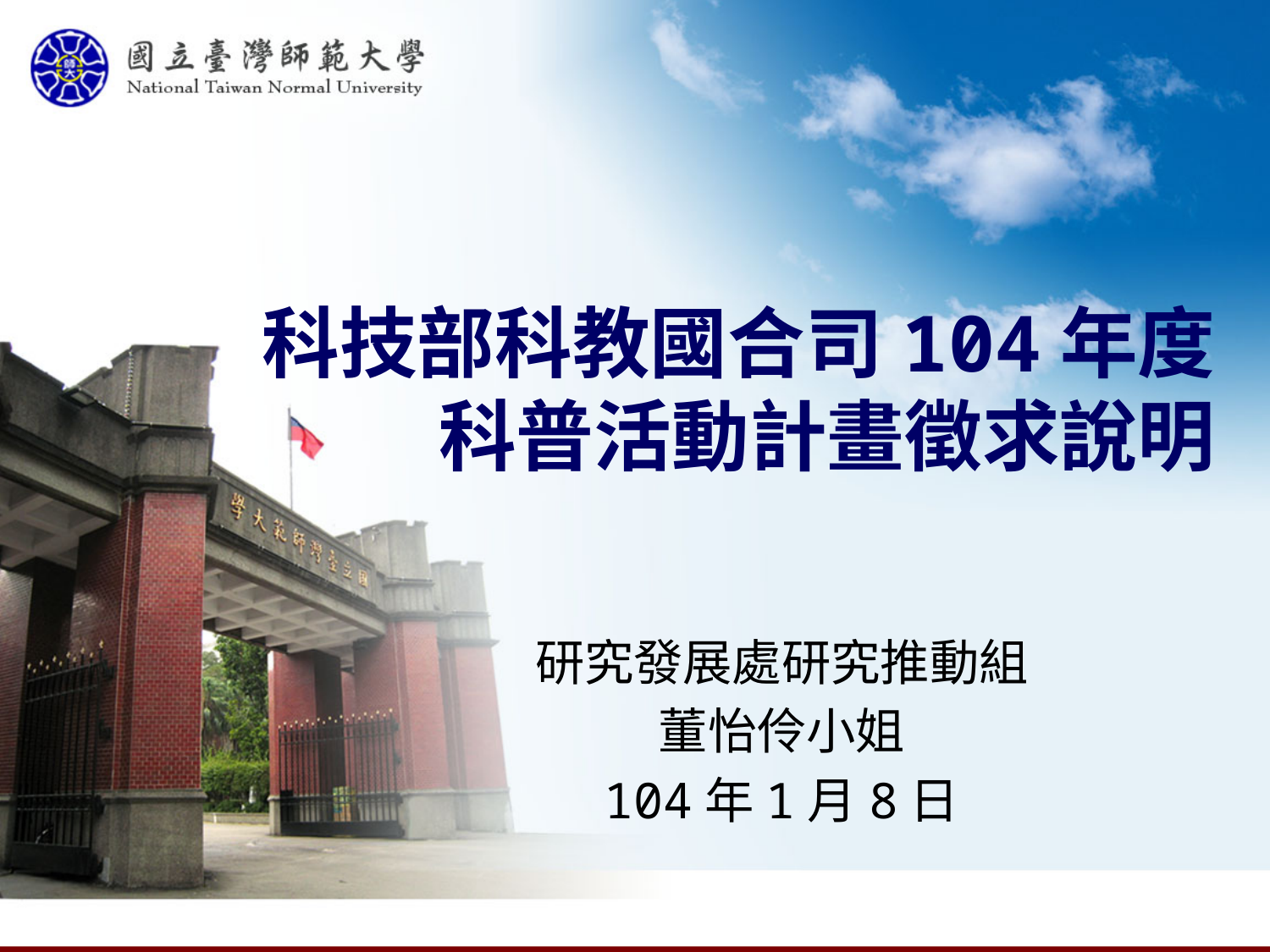

# 科技部科教國合司104年度 科普活動計畫徵求說明
研究發展處研究推動組
董怡伶小姐
104年1月8日